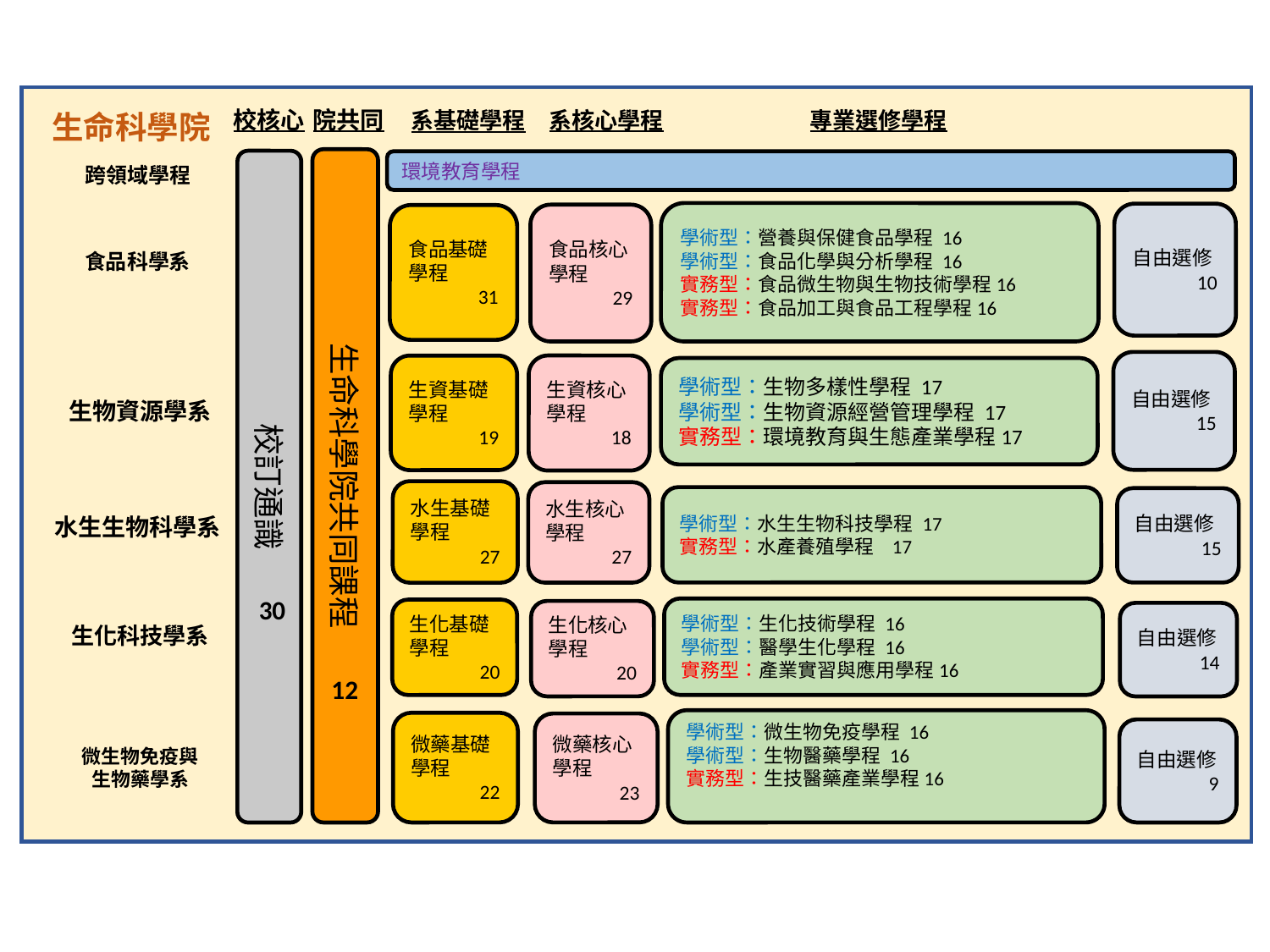

校核心
院共同
系核心學程
專業選修學程
系基礎學程
生命科學院
生命科學院共同課程
校訂通識
環境教育學程
#
跨領域學程
學術型：營養與保健食品學程 16
學術型：食品化學與分析學程 16
實務型：食品微生物與生物技術學程16
實務型：食品加工與食品工程學程16
自由選修
10
食品核心學程
 29
食品基礎學程
31
食品科學系
生物資源學系
水生生物科學系
生化科技學系
微生物免疫與
生物藥學系

自由選修
15
生資核心學程
18
生資基礎學程
19
學術型：生物多樣性學程 17
學術型：生物資源經營管理學程 17
實務型：環境教育與生態產業學程17
水生基礎學程
27
水生核心學程
 27
學術型：水生生物科技學程 17
實務型：水產養殖學程   17
自由選修
15
30
學術型：生化技術學程 16
學術型：醫學生化學程 16
實務型：產業實習與應用學程16
生化基礎學程
20
生化核心學程
 20
自由選修
14
12
學術型：微生物免疫學程 16
學術型：生物醫藥學程 16
實務型：生技醫藥產業學程16

微藥基礎學程
22
微藥核心學程
23
自由選修
9